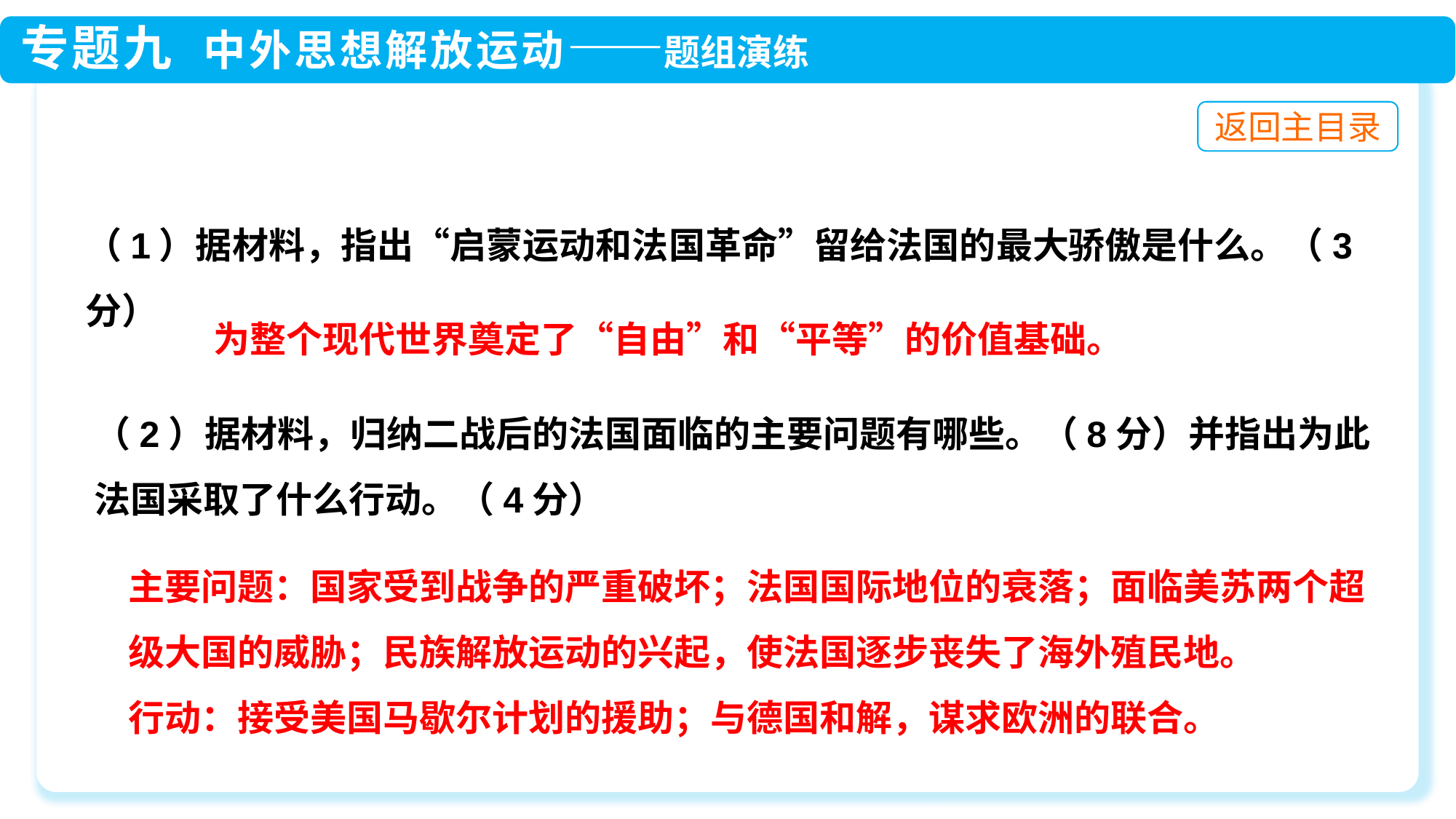

（1）据材料，指出“启蒙运动和法国革命”留给法国的最大骄傲是什么。（3分）
为整个现代世界奠定了“自由”和“平等”的价值基础。
（2）据材料，归纳二战后的法国面临的主要问题有哪些。（8分）并指出为此法国采取了什么行动。（4分）
主要问题：国家受到战争的严重破坏；法国国际地位的衰落；面临美苏两个超级大国的威胁；民族解放运动的兴起，使法国逐步丧失了海外殖民地。
行动：接受美国马歇尔计划的援助；与德国和解，谋求欧洲的联合。